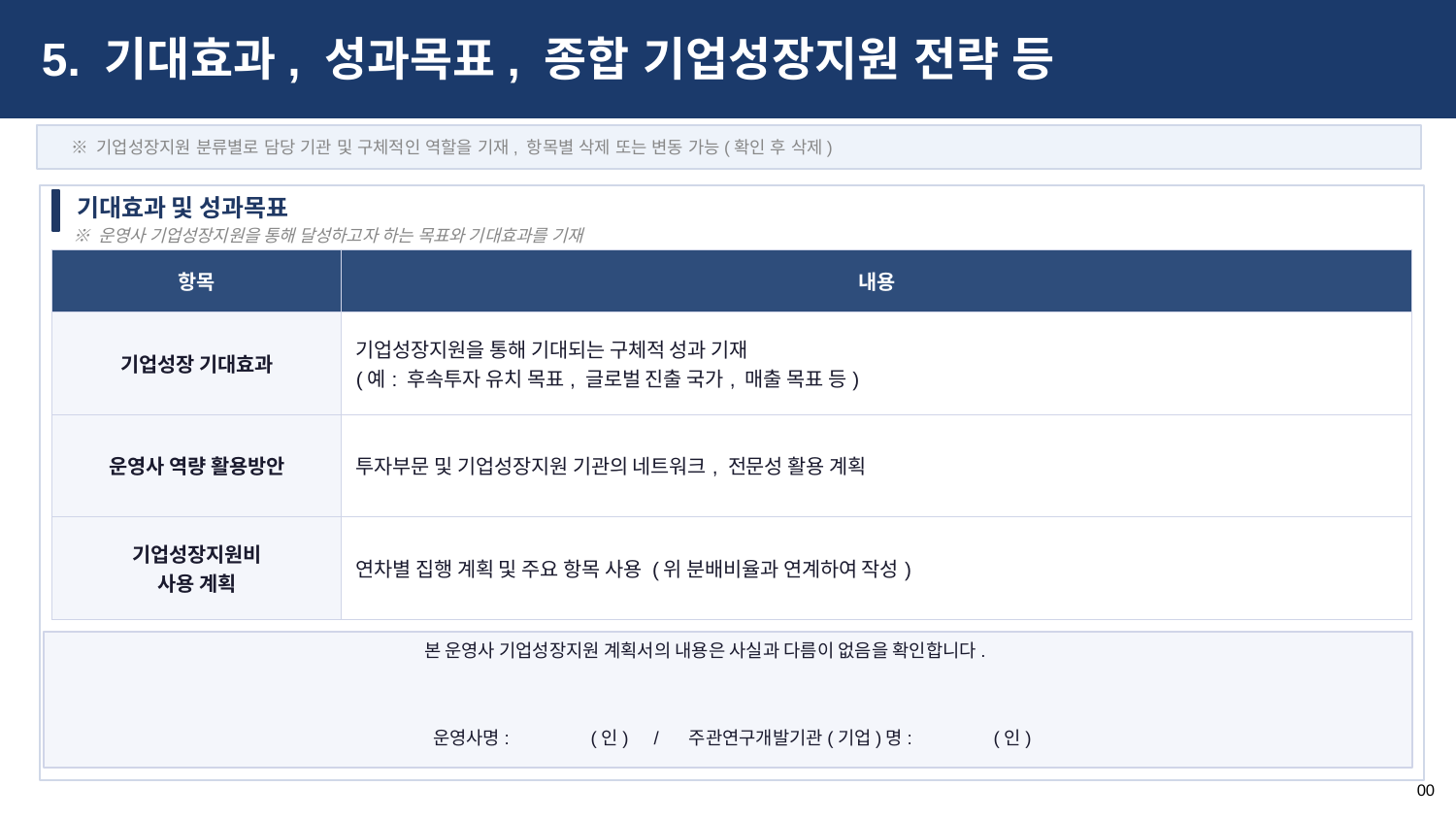

5. 기대효과, 성과목표, 종합 기업성장지원 전략 등

※ 기업성장지원 분류별로 담당 기관 및 구체적인 역할을 기재, 항목별 삭제 또는 변동 가능(확인 후 삭제)
   기대효과 및 성과목표

※ 운영사 기업성장지원을 통해 달성하고자 하는 목표와 기대효과를 기재
| 항목 | 내용 |
| --- | --- |
| 기업성장 기대효과 | 기업성장지원을 통해 기대되는 구체적 성과 기재 (예: 후속투자 유치 목표, 글로벌 진출 국가, 매출 목표 등) |
| 운영사 역량 활용방안 | 투자부문 및 기업성장지원 기관의 네트워크, 전문성 활용 계획 |
| 기업성장지원비 사용 계획 | 연차별 집행 계획 및 주요 항목 사용 (위 분배비율과 연계하여 작성) |
본 운영사 기업성장지원 계획서의 내용은 사실과 다름이 없음을 확인합니다.

 운영사명:                (인)     /     주관연구개발기관(기업)명:                (인)

00